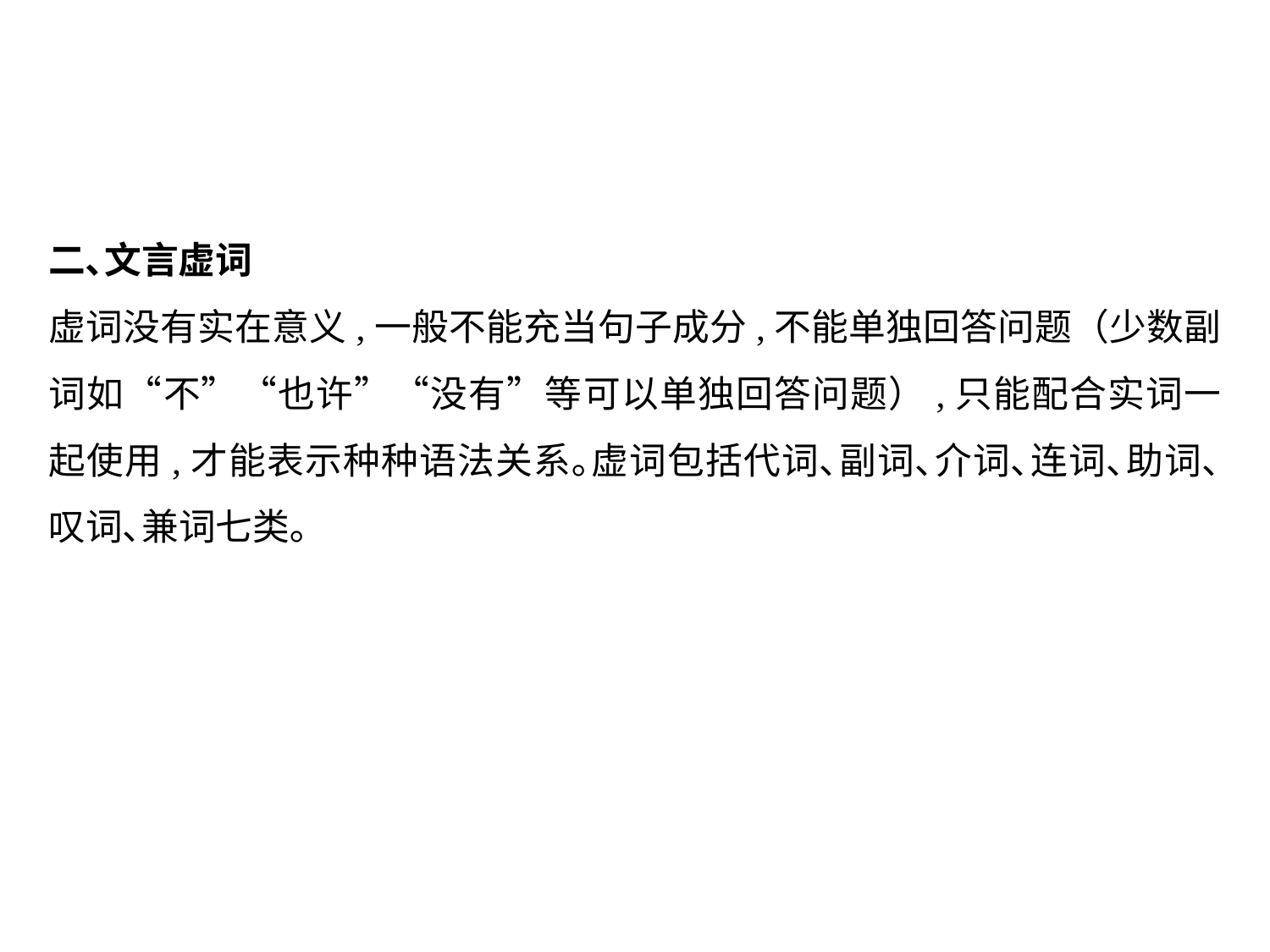

二､文言虚词
虚词没有实在意义,一般不能充当句子成分,不能单独回答问题（少数副词如“不”“也许”“没有”等可以单独回答问题）,只能配合实词一起使用,才能表示种种语法关系｡虚词包括代词､副词､介词､连词､助词､叹词､兼词七类｡